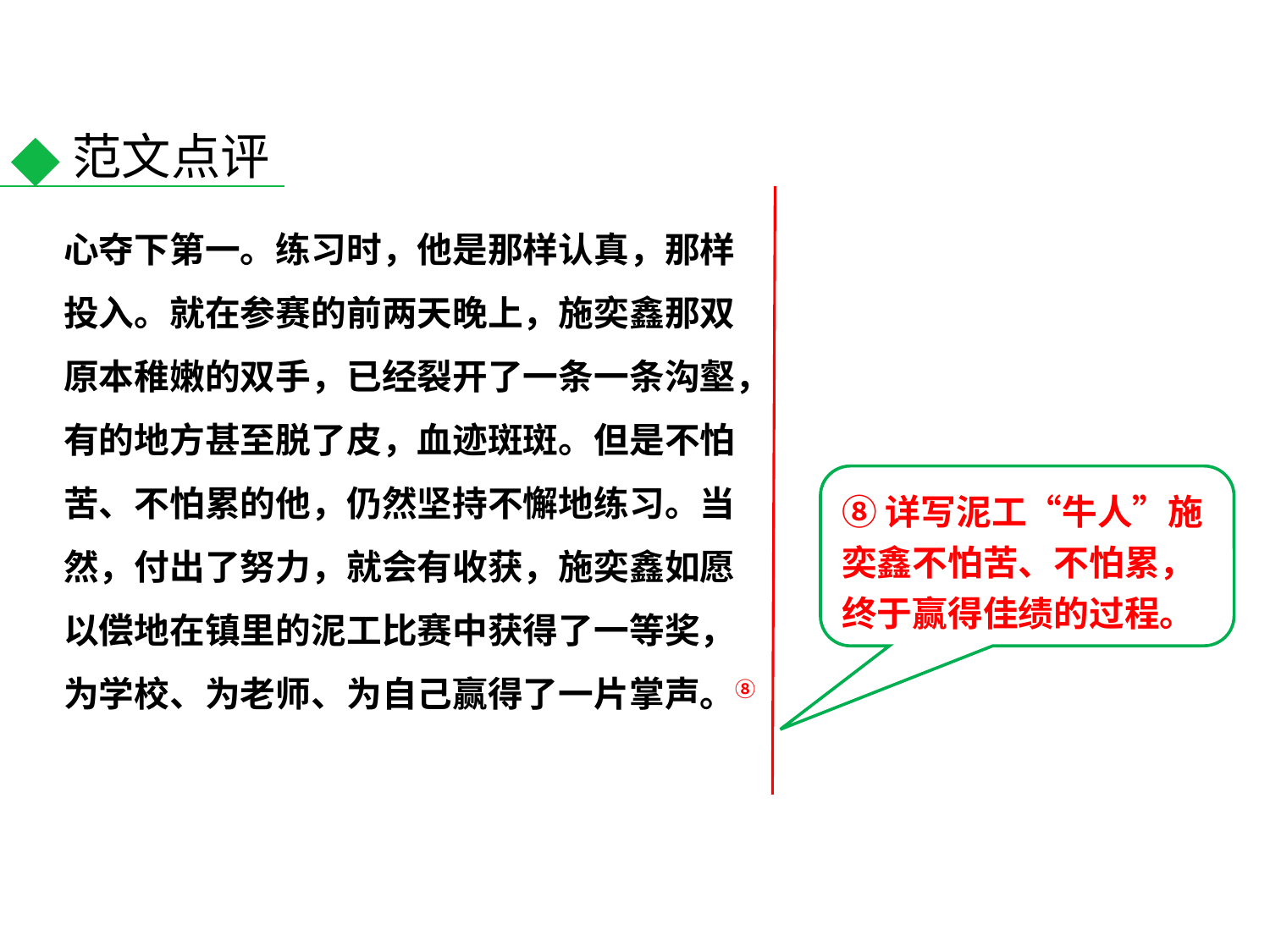

范文点评

心夺下第一。练习时，他是那样认真，那样投入。就在参赛的前两天晚上，施奕鑫那双原本稚嫩的双手，已经裂开了一条一条沟壑，有的地方甚至脱了皮，血迹斑斑。但是不怕苦、不怕累的他，仍然坚持不懈地练习。当然，付出了努力，就会有收获，施奕鑫如愿以偿地在镇里的泥工比赛中获得了一等奖，为学校、为老师、为自己赢得了一片掌声。⑧
⑧详写泥工“牛人”施奕鑫不怕苦、不怕累，终于赢得佳绩的过程。